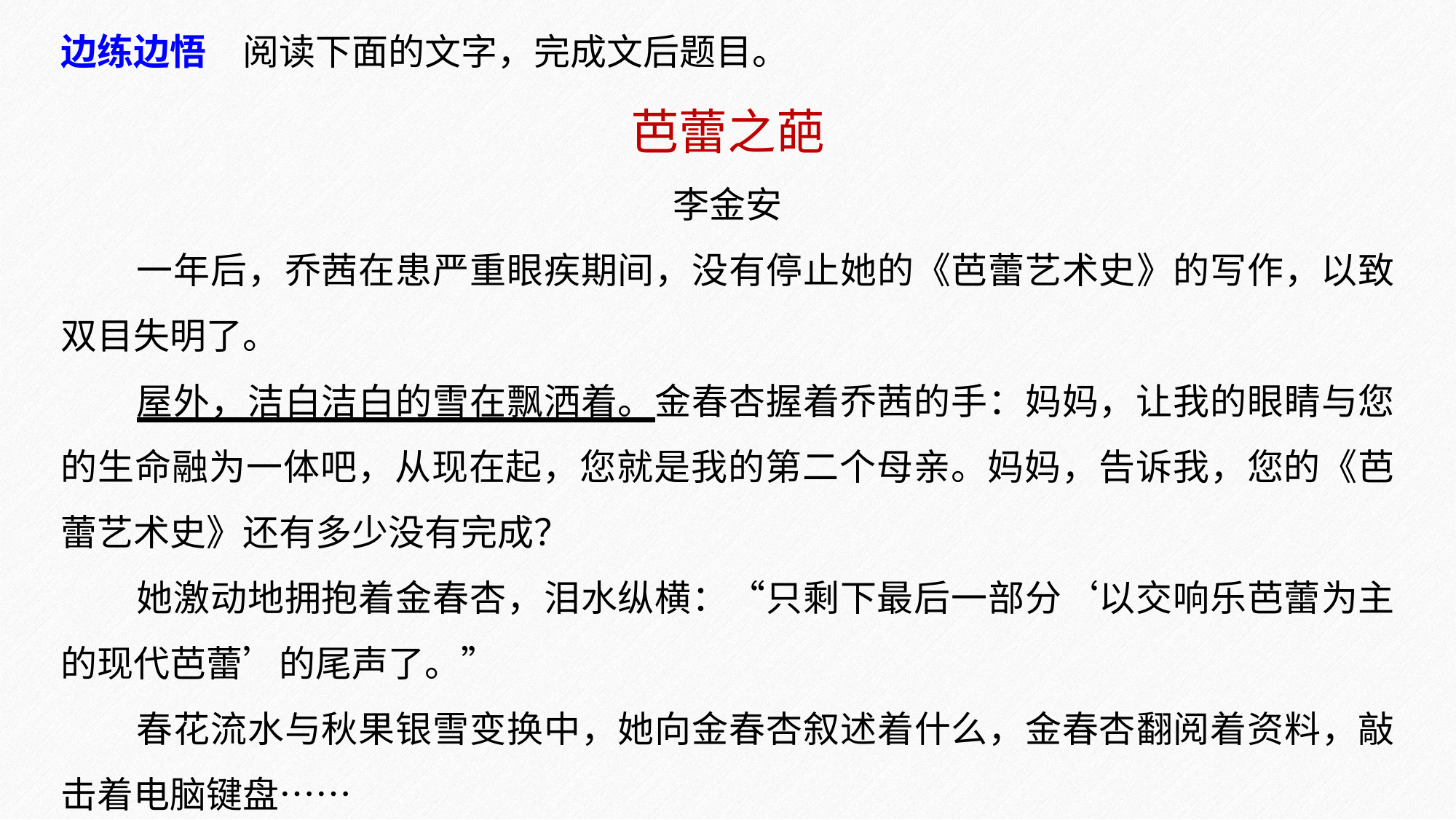

边练边悟　阅读下面的文字，完成文后题目。
芭蕾之葩
李金安
一年后，乔茜在患严重眼疾期间，没有停止她的《芭蕾艺术史》的写作，以致双目失明了。
屋外，洁白洁白的雪在飘洒着。金春杏握着乔茜的手：妈妈，让我的眼睛与您的生命融为一体吧，从现在起，您就是我的第二个母亲。妈妈，告诉我，您的《芭蕾艺术史》还有多少没有完成？
她激动地拥抱着金春杏，泪水纵横：“只剩下最后一部分‘以交响乐芭蕾为主的现代芭蕾’的尾声了。”
春花流水与秋果银雪变换中，她向金春杏叙述着什么，金春杏翻阅着资料，敲击着电脑键盘……